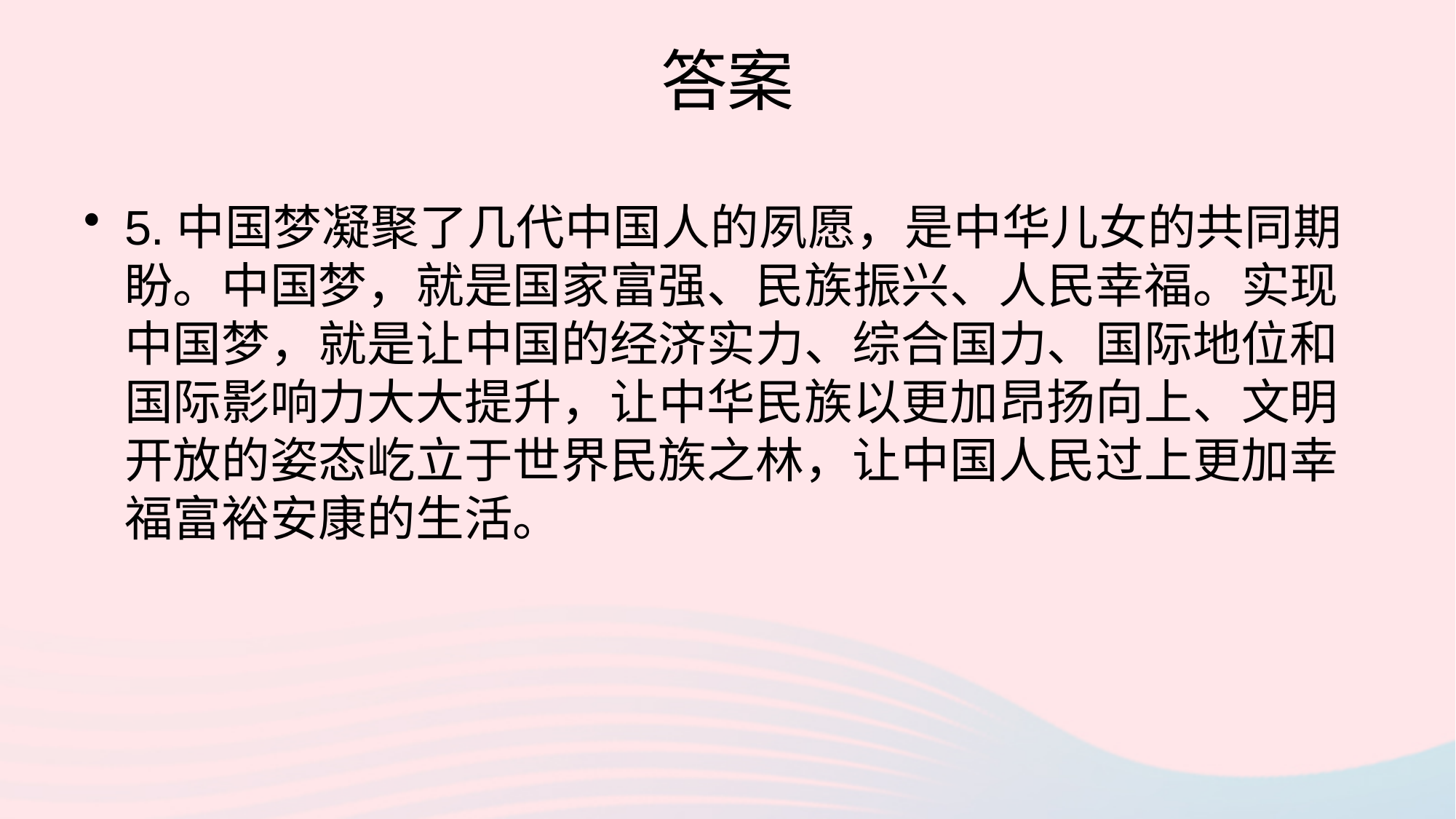

# 答案
5.中国梦凝聚了几代中国人的夙愿，是中华儿女的共同期盼。中国梦，就是国家富强、民族振兴、人民幸福。实现中国梦，就是让中国的经济实力、综合国力、国际地位和国际影响力大大提升，让中华民族以更加昂扬向上、文明开放的姿态屹立于世界民族之林，让中国人民过上更加幸福富裕安康的生活。